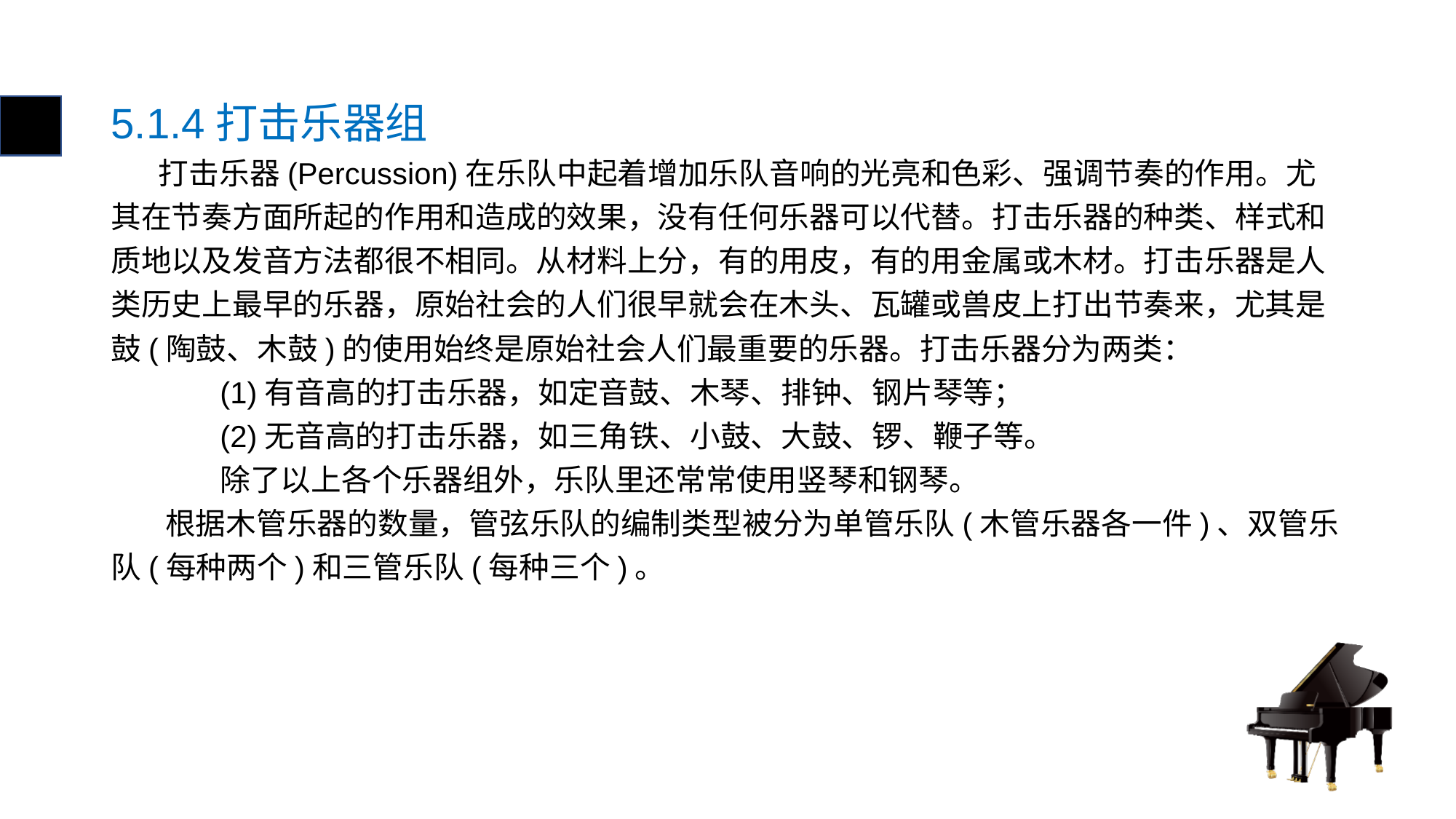

# 5.1.4打击乐器组
      打击乐器(Percussion)在乐队中起着增加乐队音响的光亮和色彩、强调节奏的作用。尤其在节奏方面所起的作用和造成的效果，没有任何乐器可以代替。打击乐器的种类、样式和质地以及发音方法都很不相同。从材料上分，有的用皮，有的用金属或木材。打击乐器是人类历史上最早的乐器，原始社会的人们很早就会在木头、瓦罐或兽皮上打出节奏来，尤其是鼓(陶鼓、木鼓)的使用始终是原始社会人们最重要的乐器。打击乐器分为两类：
	(1)有音高的打击乐器，如定音鼓、木琴、排钟、钢片琴等；
	(2)无音高的打击乐器，如三角铁、小鼓、大鼓、锣、鞭子等。
	除了以上各个乐器组外，乐队里还常常使用竖琴和钢琴。
       根据木管乐器的数量，管弦乐队的编制类型被分为单管乐队(木管乐器各一件)、双管乐队(每种两个)和三管乐队(每种三个)。